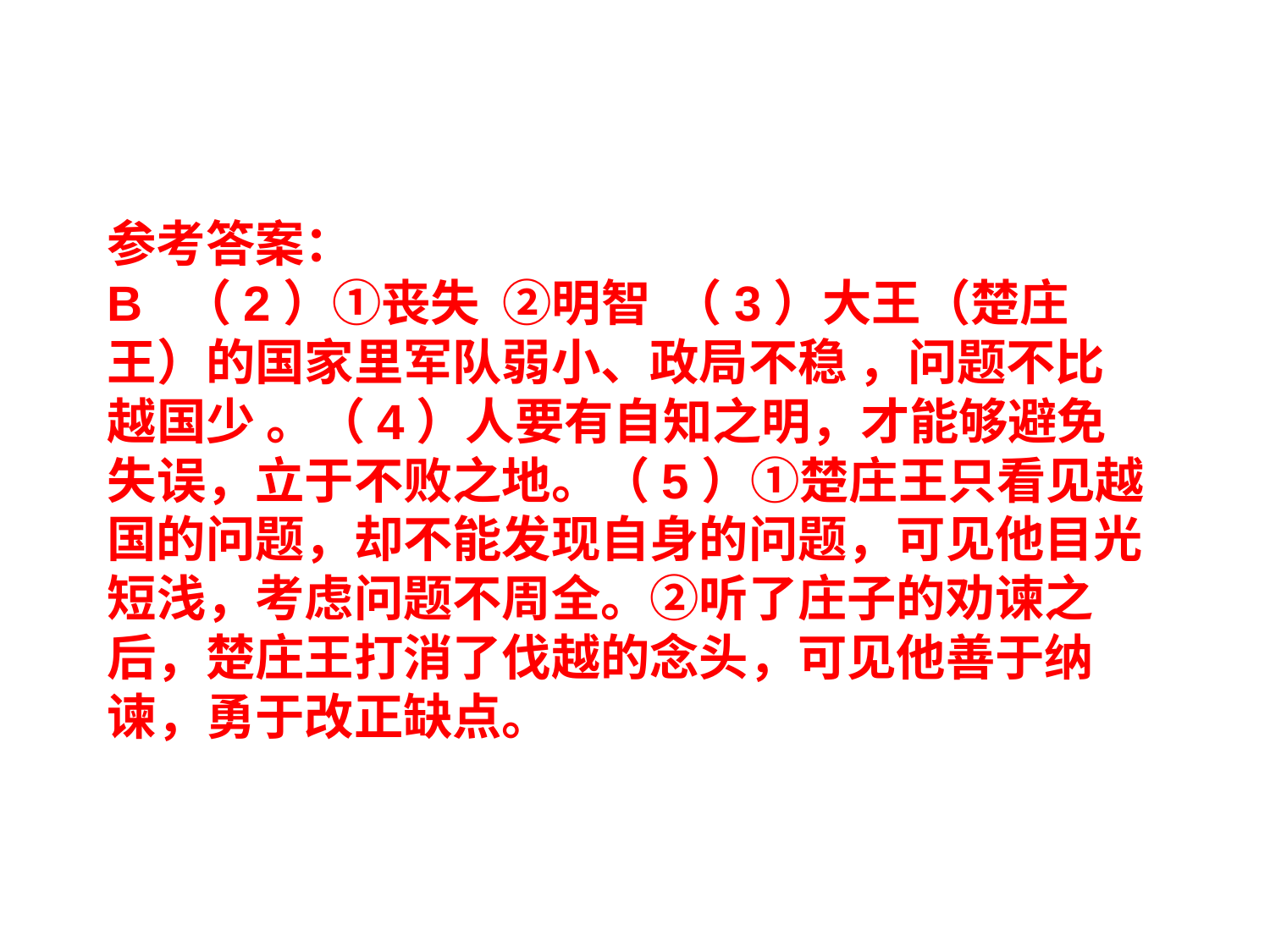

参考答案：
B  （2）①丧失  ②明智  （3）大王（楚庄王）的国家里军队弱小、政局不稳 ，问题不比越国少 。（4）人要有自知之明，才能够避免失误，立于不败之地。（5）①楚庄王只看见越国的问题，却不能发现自身的问题，可见他目光短浅，考虑问题不周全。②听了庄子的劝谏之后，楚庄王打消了伐越的念头，可见他善于纳谏，勇于改正缺点。